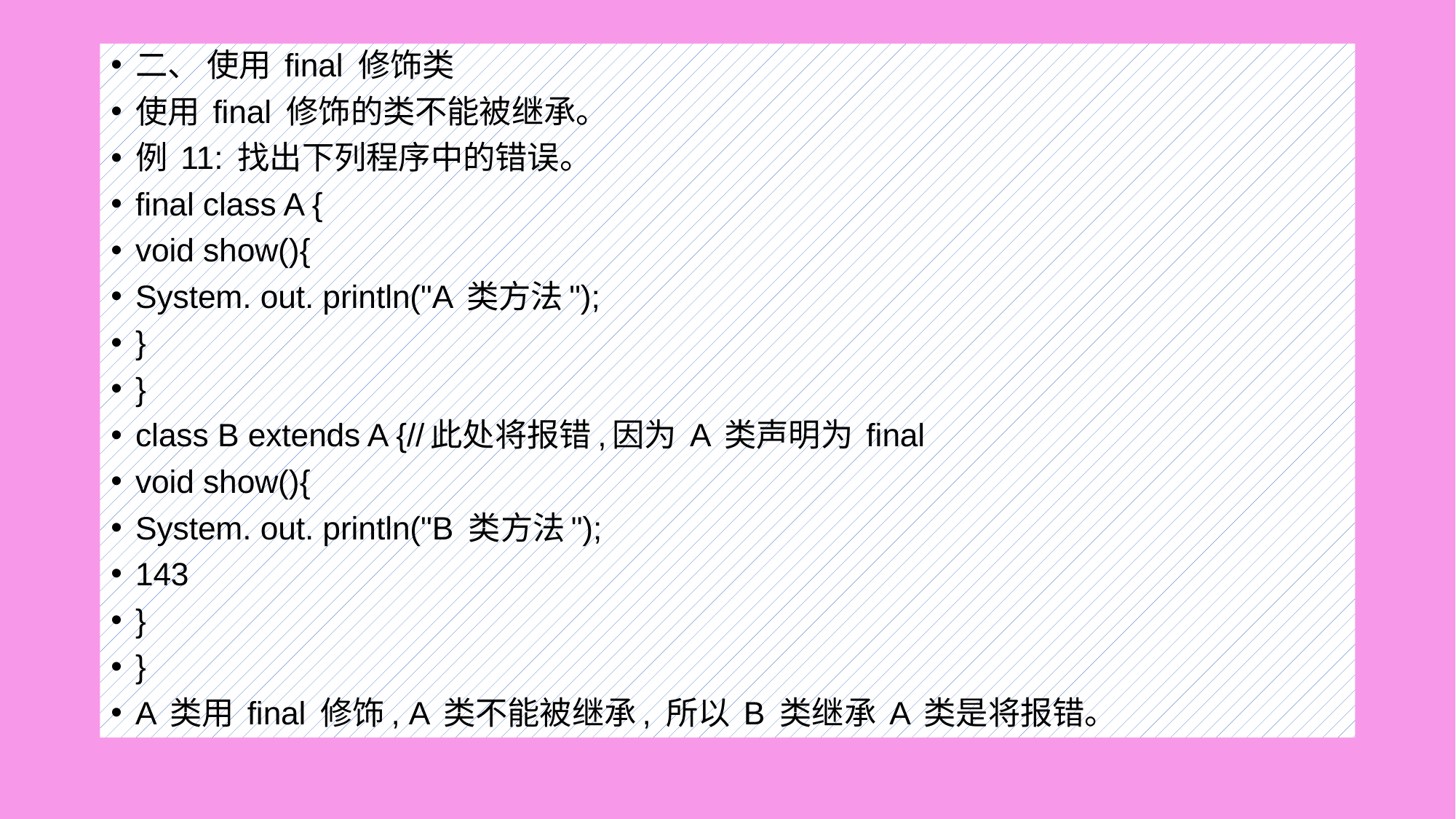

#
二、 使用 final 修饰类
使用 final 修饰的类不能被继承。
例 11: 找出下列程序中的错误。
final class A {
void show(){
System. out. println("A 类方法");
}
}
class B extends A {//此处将报错,因为 A 类声明为 final
void show(){
System. out. println("B 类方法");
143
}
}
A 类用 final 修饰, A 类不能被继承, 所以 B 类继承 A 类是将报错。